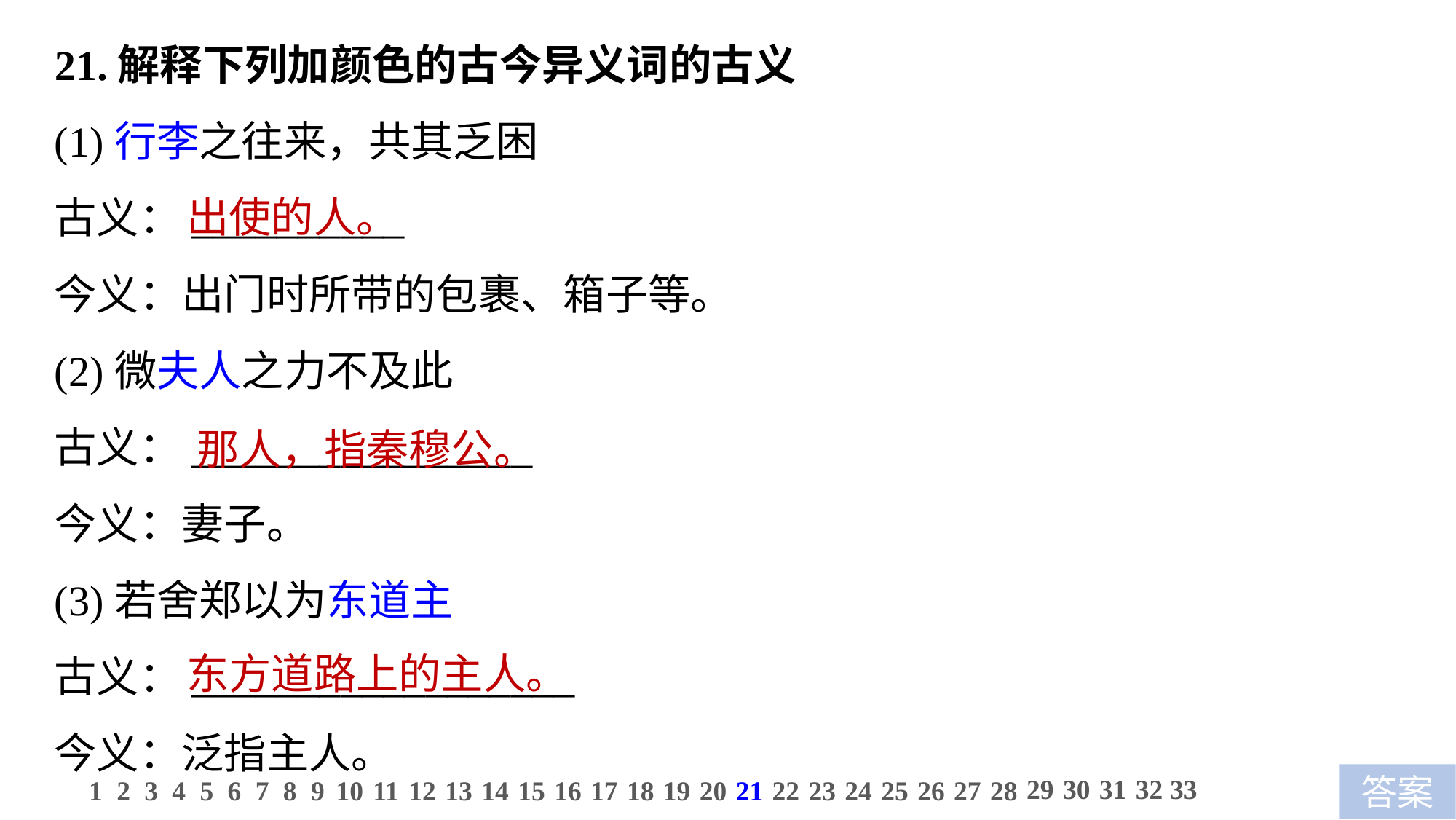

21.解释下列加颜色的古今异义词的古义
(1)行李之往来，共其乏困
古义：__________
今义：出门时所带的包裹、箱子等。
(2)微夫人之力不及此
古义：________________
今义：妻子。
(3)若舍郑以为东道主
古义：__________________
今义：泛指主人。
出使的人。
那人，指秦穆公。
东方道路上的主人。
29
30
31
32
33
1
2
3
4
5
6
7
8
9
10
11
12
13
14
15
16
17
18
19
20
21
22
23
24
25
26
27
28
答案